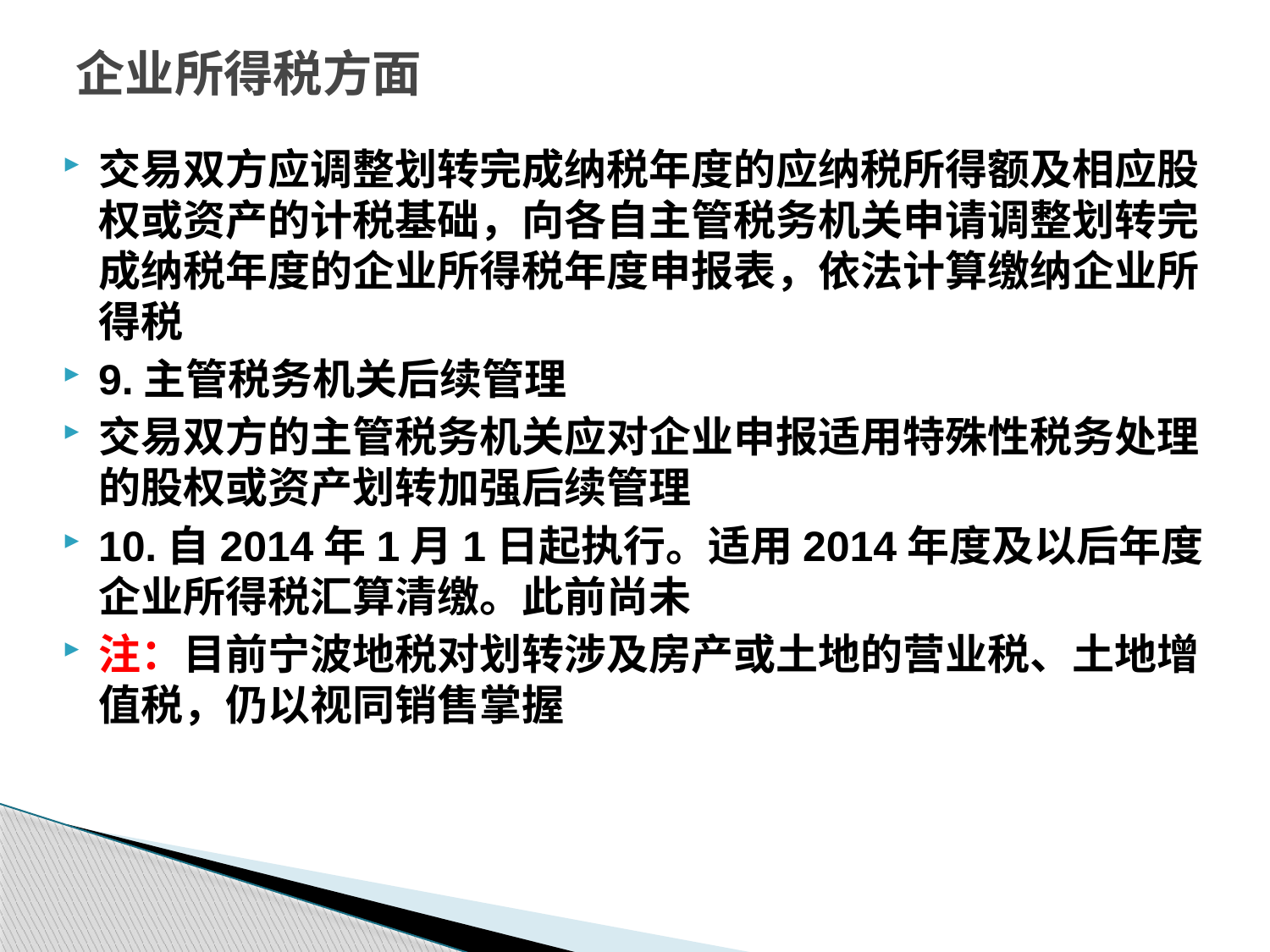

# 企业所得税方面
交易双方应调整划转完成纳税年度的应纳税所得额及相应股权或资产的计税基础，向各自主管税务机关申请调整划转完成纳税年度的企业所得税年度申报表，依法计算缴纳企业所得税
9.主管税务机关后续管理
交易双方的主管税务机关应对企业申报适用特殊性税务处理的股权或资产划转加强后续管理
10.自2014年1月1日起执行。适用2014年度及以后年度企业所得税汇算清缴。此前尚未
注：目前宁波地税对划转涉及房产或土地的营业税、土地增值税，仍以视同销售掌握